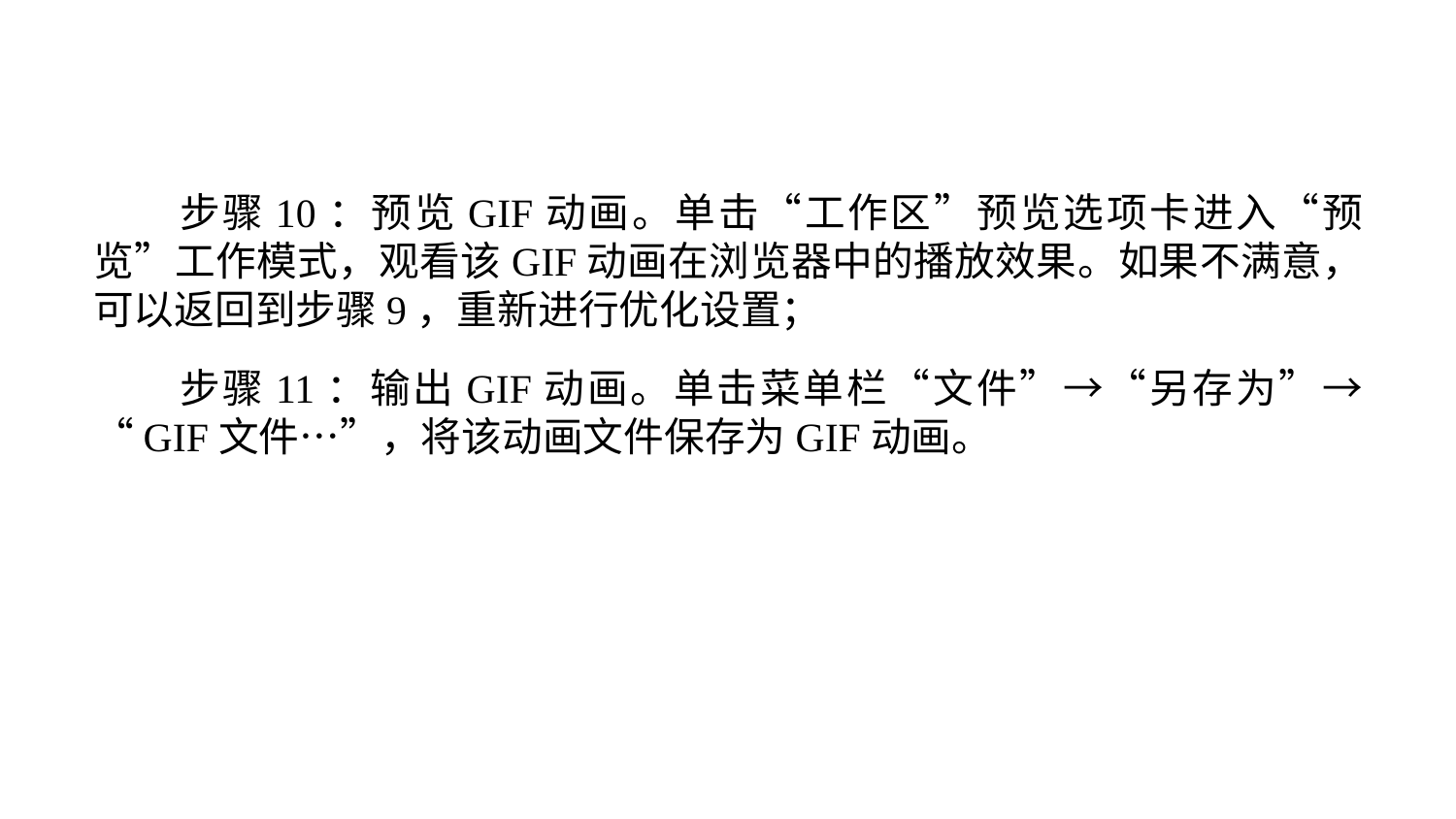

步骤10：预览GIF动画。单击“工作区”预览选项卡进入“预览”工作模式，观看该GIF动画在浏览器中的播放效果。如果不满意，可以返回到步骤9，重新进行优化设置；
步骤11：输出GIF动画。单击菜单栏“文件”→“另存为”→“GIF文件…”，将该动画文件保存为GIF动画。